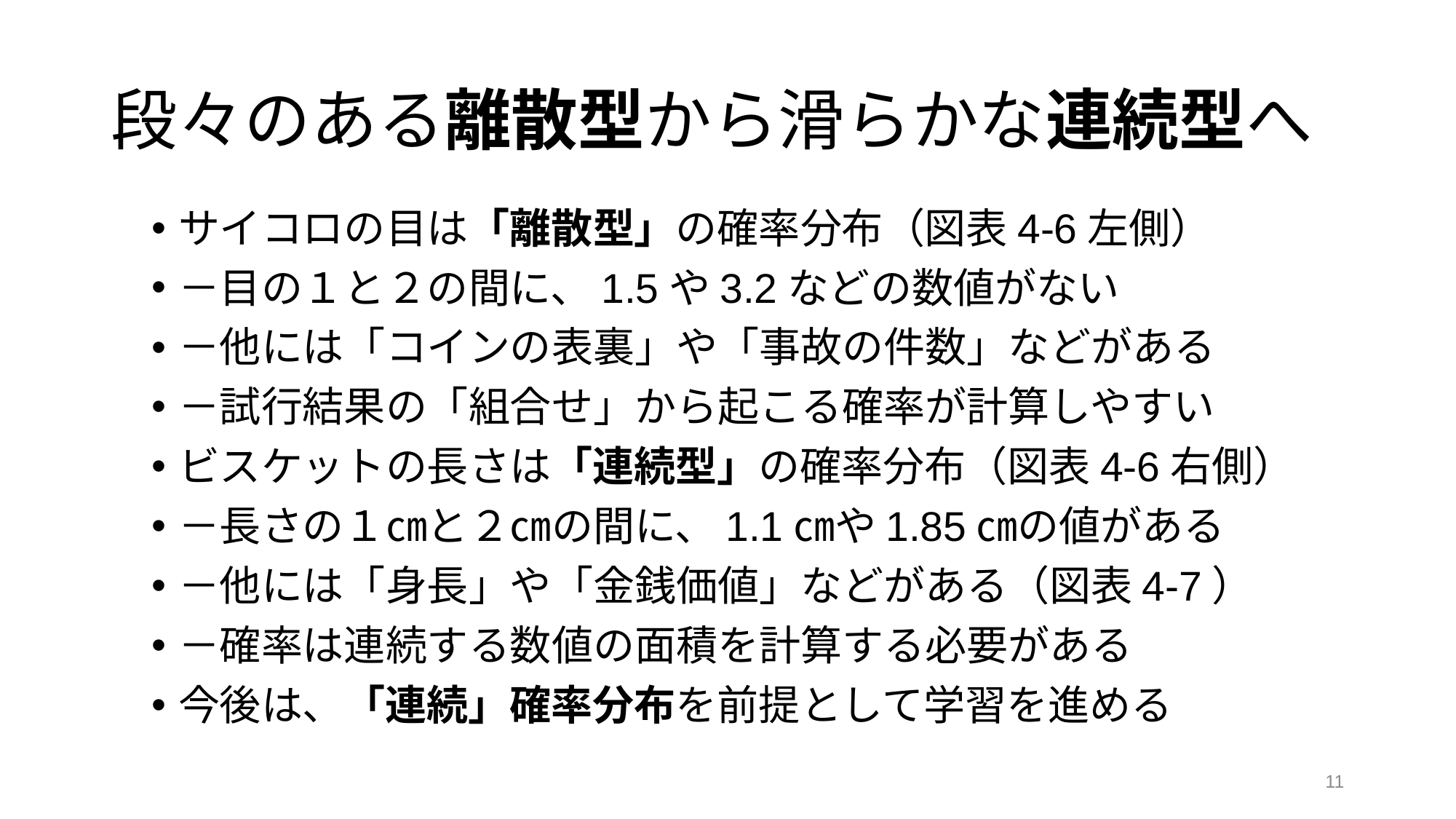

# 段々のある離散型から滑らかな連続型へ
サイコロの目は「離散型」の確率分布（図表4-6左側）
－目の１と２の間に、1.5や3.2などの数値がない
－他には「コインの表裏」や「事故の件数」などがある
－試行結果の「組合せ」から起こる確率が計算しやすい
ビスケットの長さは「連続型」の確率分布（図表4-6右側）
－長さの１㎝と２㎝の間に、1.1㎝や1.85㎝の値がある
－他には「身長」や「金銭価値」などがある（図表4-7）
－確率は連続する数値の面積を計算する必要がある
今後は、「連続」確率分布を前提として学習を進める

11